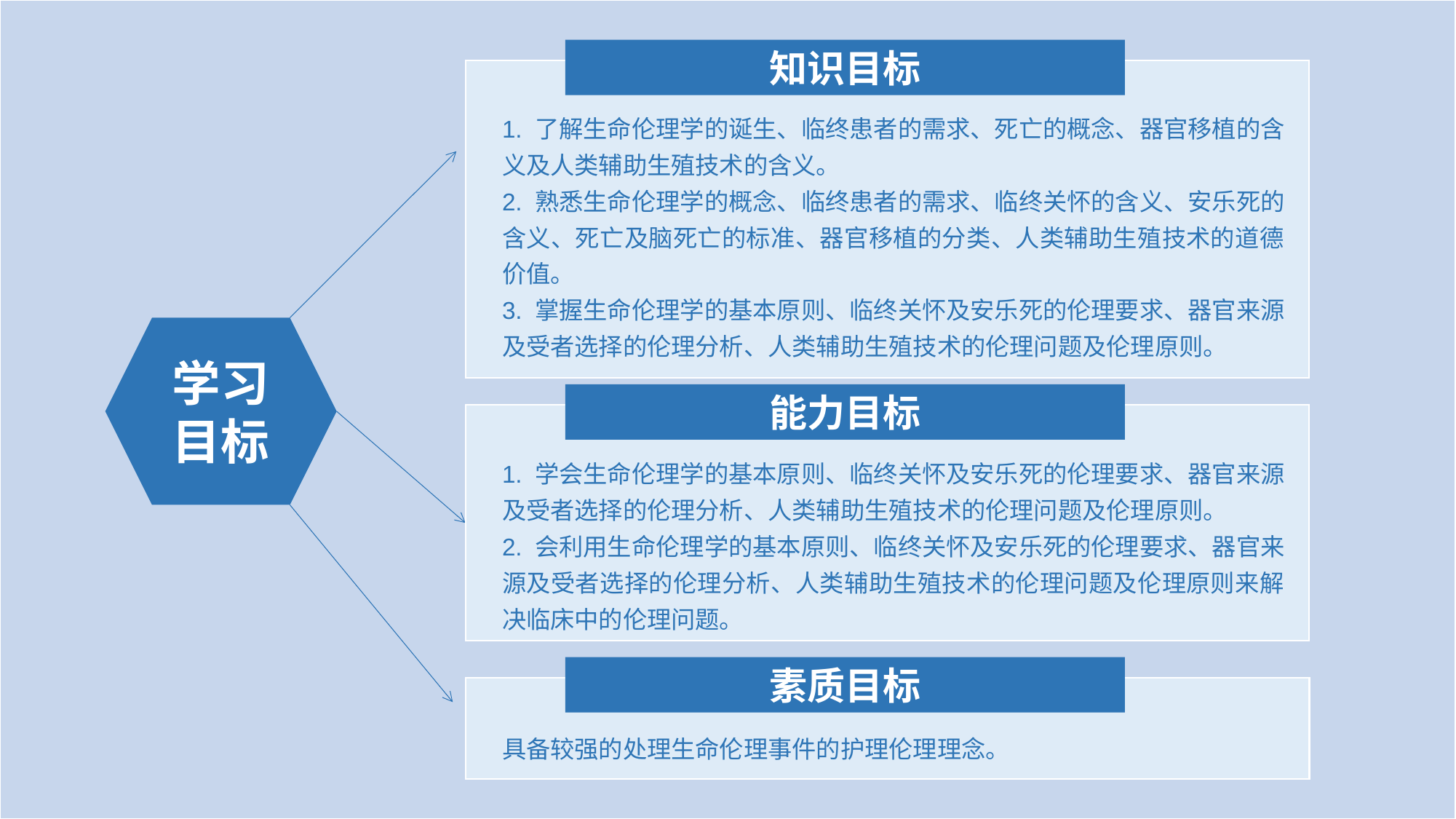

知识目标

1. 了解生命伦理学的诞生、临终患者的需求、死亡的概念、器官移植的含义及人类辅助生殖技术的含义。
2. 熟悉生命伦理学的概念、临终患者的需求、临终关怀的含义、安乐死的含义、死亡及脑死亡的标准、器官移植的分类、人类辅助生殖技术的道德价值。
3. 掌握生命伦理学的基本原则、临终关怀及安乐死的伦理要求、器官来源及受者选择的伦理分析、人类辅助生殖技术的伦理问题及伦理原则。
学习目标
能力目标

1. 学会生命伦理学的基本原则、临终关怀及安乐死的伦理要求、器官来源及受者选择的伦理分析、人类辅助生殖技术的伦理问题及伦理原则。
2. 会利用生命伦理学的基本原则、临终关怀及安乐死的伦理要求、器官来源及受者选择的伦理分析、人类辅助生殖技术的伦理问题及伦理原则来解决临床中的伦理问题。
素质目标

具备较强的处理生命伦理事件的护理伦理理念。